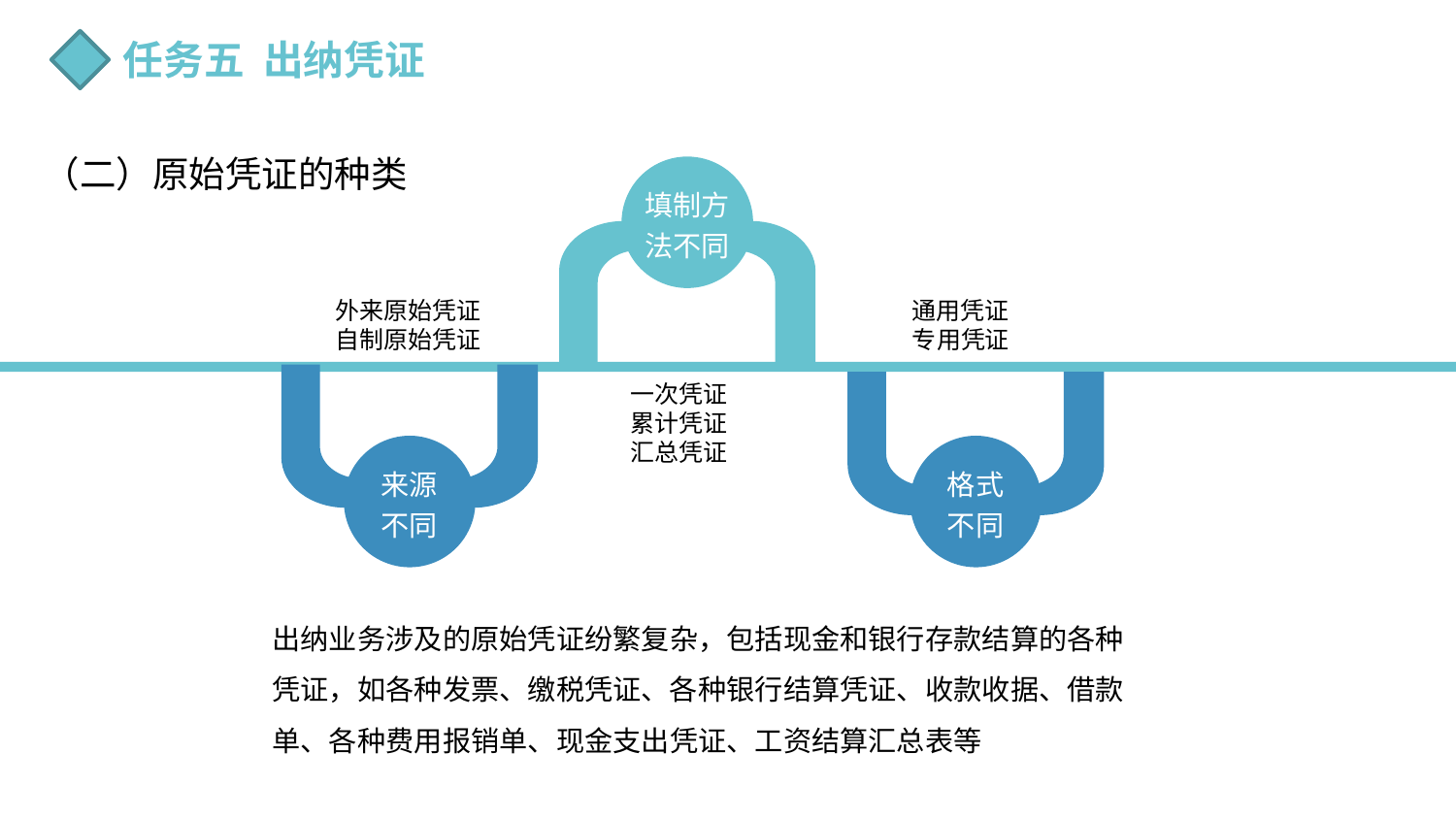

任务五  出纳凭证

（二）原始凭证的种类

填制方法不同

外来原始凭证
自制原始凭证
通用凭证
专用凭证

一次凭证
累计凭证
汇总凭证

来源不同
格式不同
出纳业务涉及的原始凭证纷繁复杂，包括现金和银行存款结算的各种凭证，如各种发票、缴税凭证、各种银行结算凭证、收款收据、借款单、各种费用报销单、现金支出凭证、工资结算汇总表等